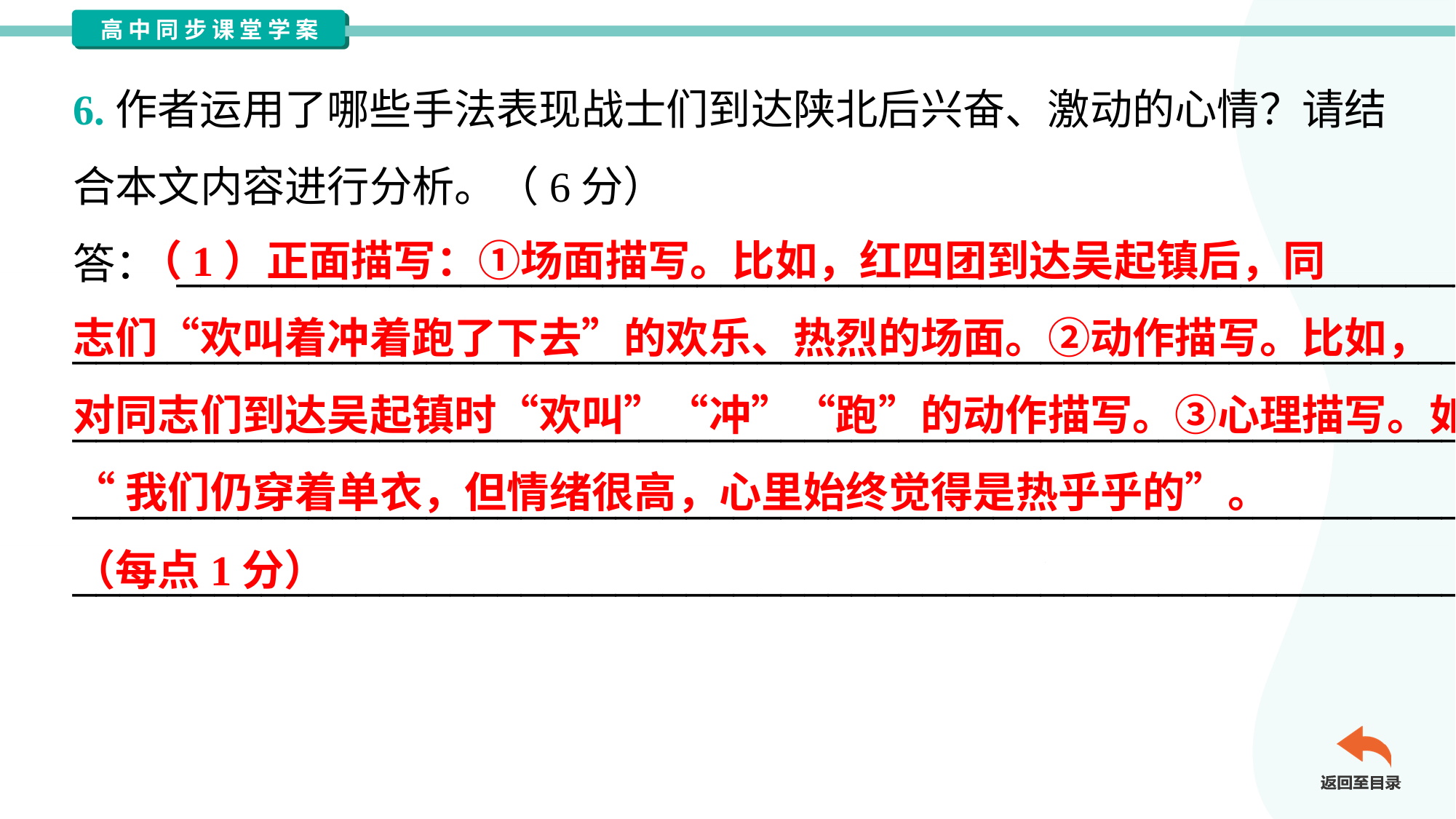

6.作者运用了哪些手法表现战士们到达陕北后兴奋、激动的心情？请结
合本文内容进行分析。（6分）
答： ________________________________________________________
_____________________________________________________________
_____________________________________________________________
_____________________________________________________________
_____________________________________________________________
      （1）正面描写：①场面描写。比如，红四团到达吴起镇后，同
志们“欢叫着冲着跑了下去”的欢乐、热烈的场面。②动作描写。比如，
对同志们到达吴起镇时“欢叫”“冲”“跑”的动作描写。③心理描写。如
“我们仍穿着单衣，但情绪很高，心里始终觉得是热乎乎的”。
（每点1分）